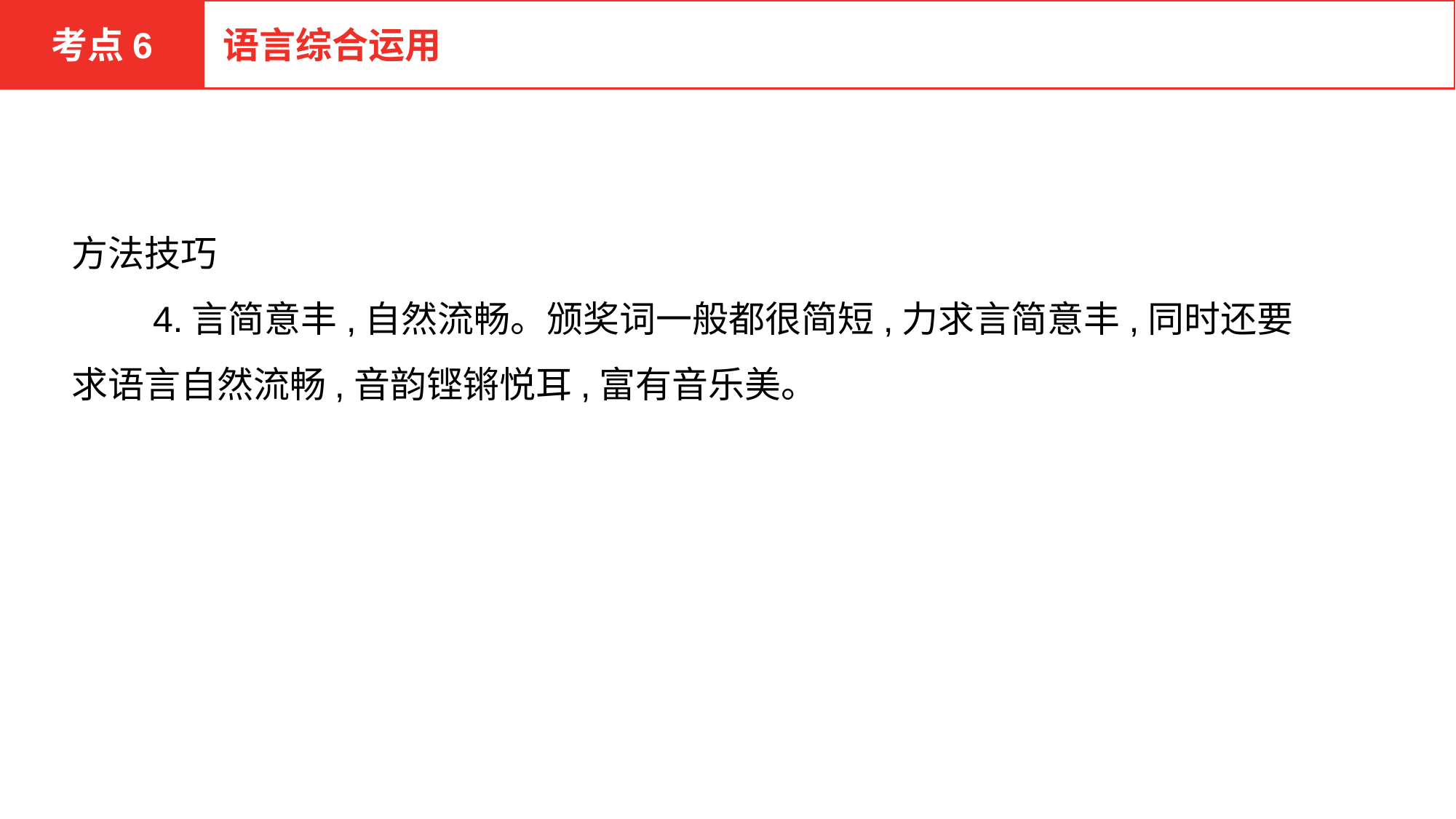

考点6
语言综合运用
方法技巧
　　4.言简意丰,自然流畅。颁奖词一般都很简短,力求言简意丰,同时还要求语言自然流畅,音韵铿锵悦耳,富有音乐美。